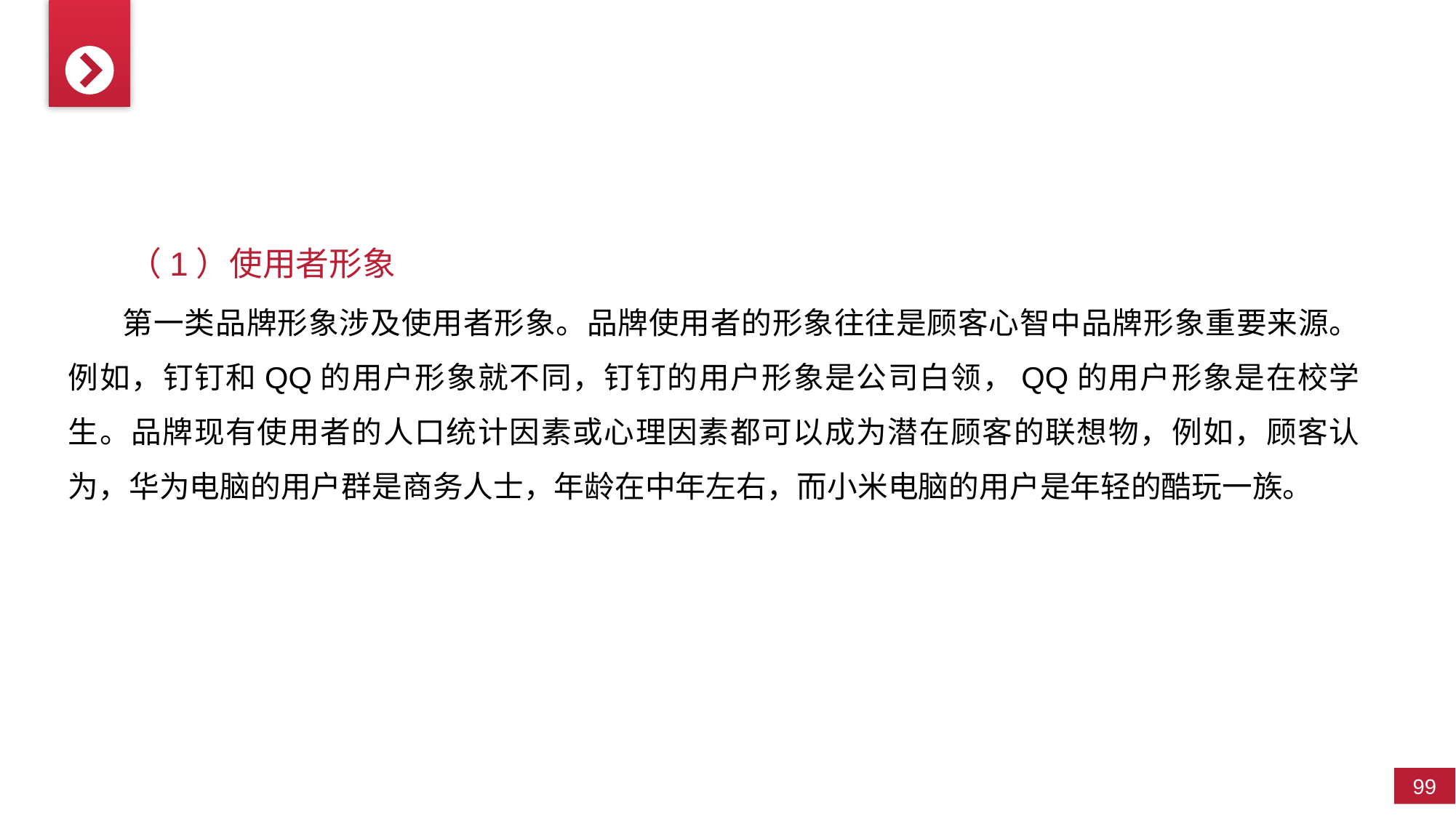

（1）使用者形象
第一类品牌形象涉及使用者形象。品牌使用者的形象往往是顾客心智中品牌形象重要来源。例如，钉钉和QQ的用户形象就不同，钉钉的用户形象是公司白领，QQ的用户形象是在校学生。品牌现有使用者的人口统计因素或心理因素都可以成为潜在顾客的联想物，例如，顾客认为，华为电脑的用户群是商务人士，年龄在中年左右，而小米电脑的用户是年轻的酷玩一族。